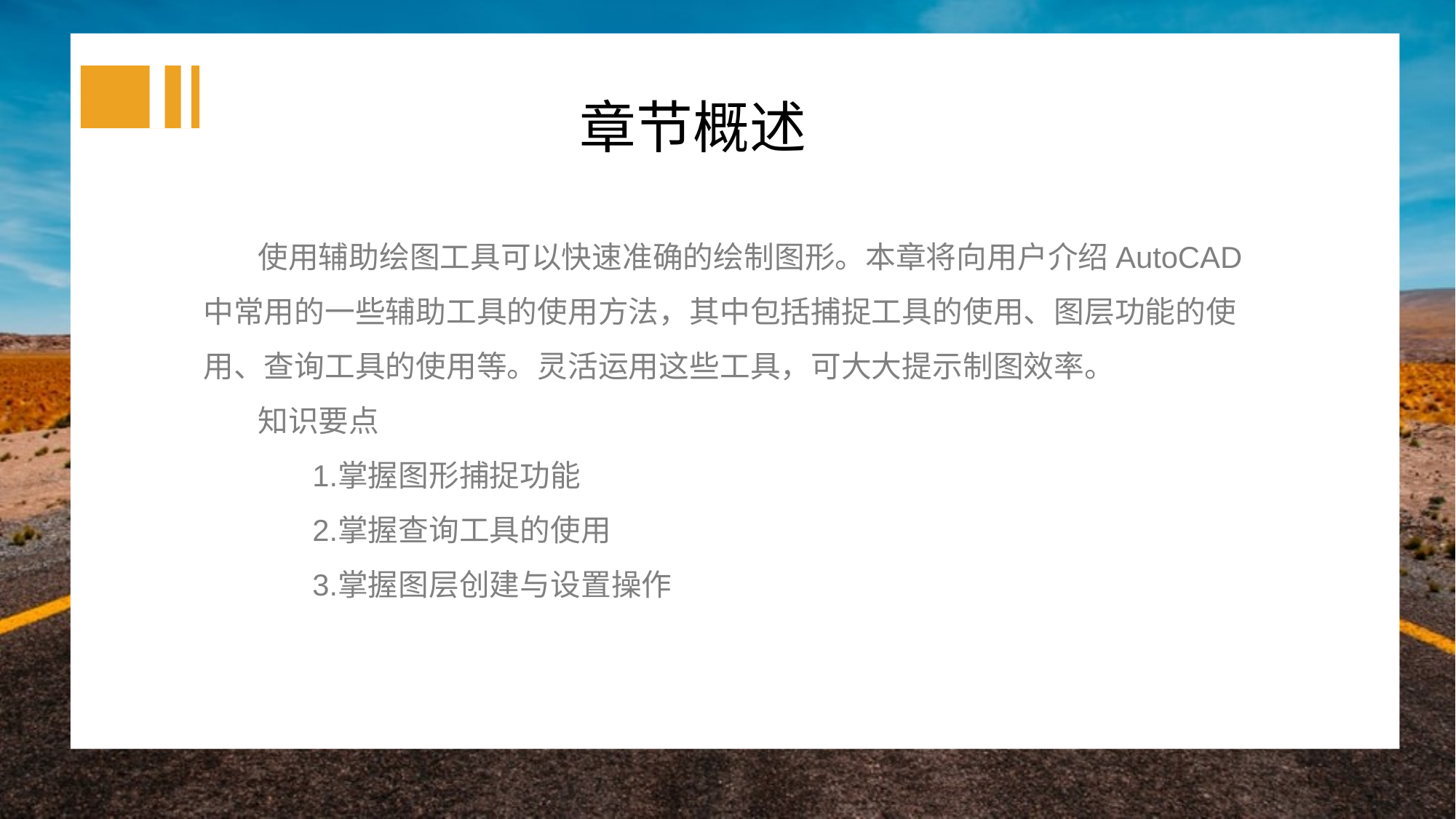

章节概述
使用辅助绘图工具可以快速准确的绘制图形。本章将向用户介绍AutoCAD中常用的一些辅助工具的使用方法，其中包括捕捉工具的使用、图层功能的使用、查询工具的使用等。灵活运用这些工具，可大大提示制图效率。
知识要点
掌握图形捕捉功能
掌握查询工具的使用
掌握图层创建与设置操作